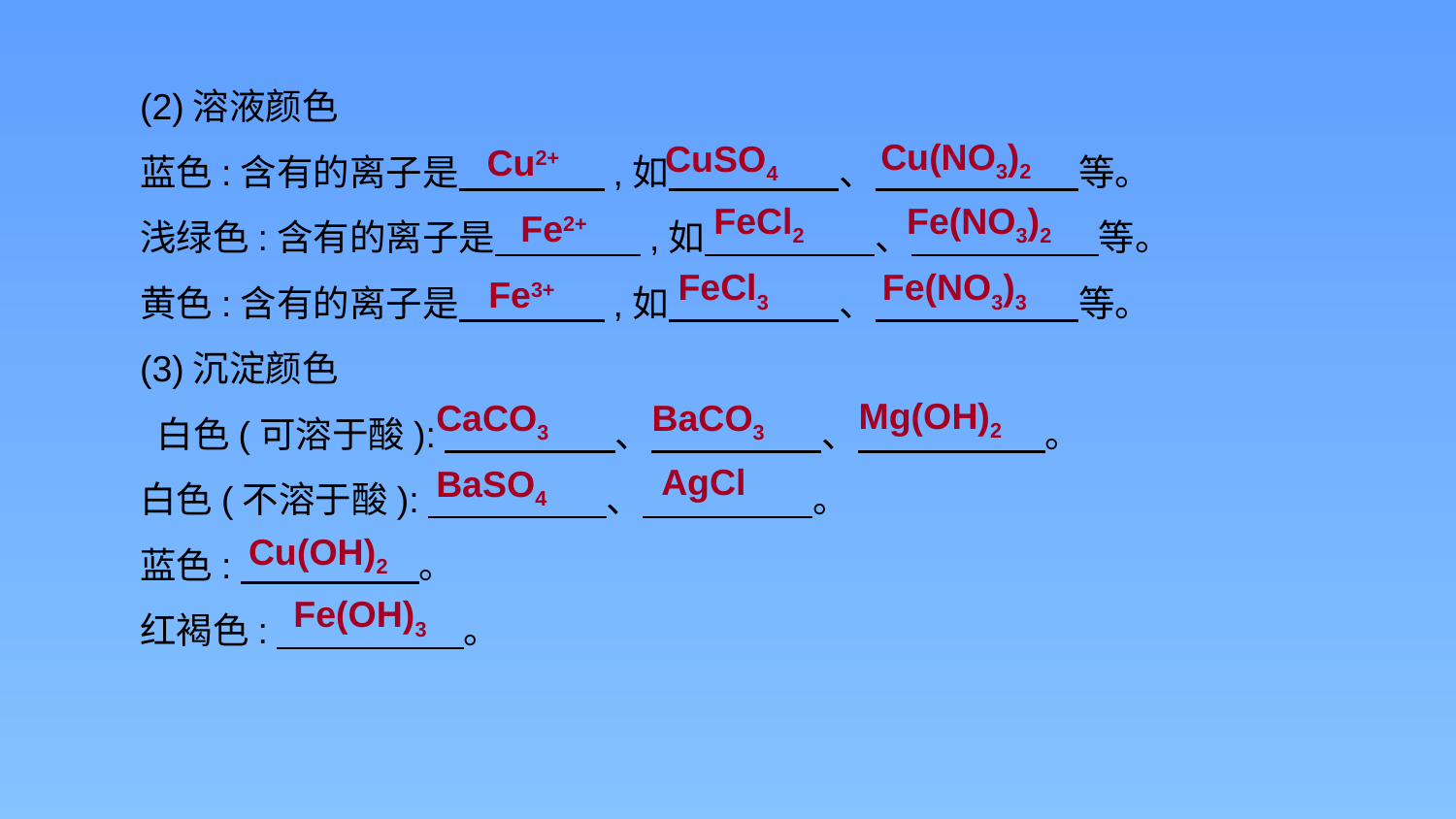

(2)溶液颜色
蓝色:含有的离子是　　　　,如　　　   　、　       　　　等。
浅绿色:含有的离子是　　　　,如　   　　　、　     　　　等。
黄色:含有的离子是　　　　,如　   　　　、　       　　　等。
(3)沉淀颜色
 白色(可溶于酸):　   　　　、　   　　　、　     　　　。
白色(不溶于酸):　   　　　 、　   　　　。
蓝色:　　　    　。
红褐色:　     　　　。
Cu(NO3)2
CuSO4
Cu2+
FeCl2
Fe(NO3)2
Fe2+
FeCl3
Fe(NO3)3
Fe3+
Mg(OH)2
BaCO3
CaCO3
AgCl
BaSO4
Cu(OH)2
Fe(OH)3